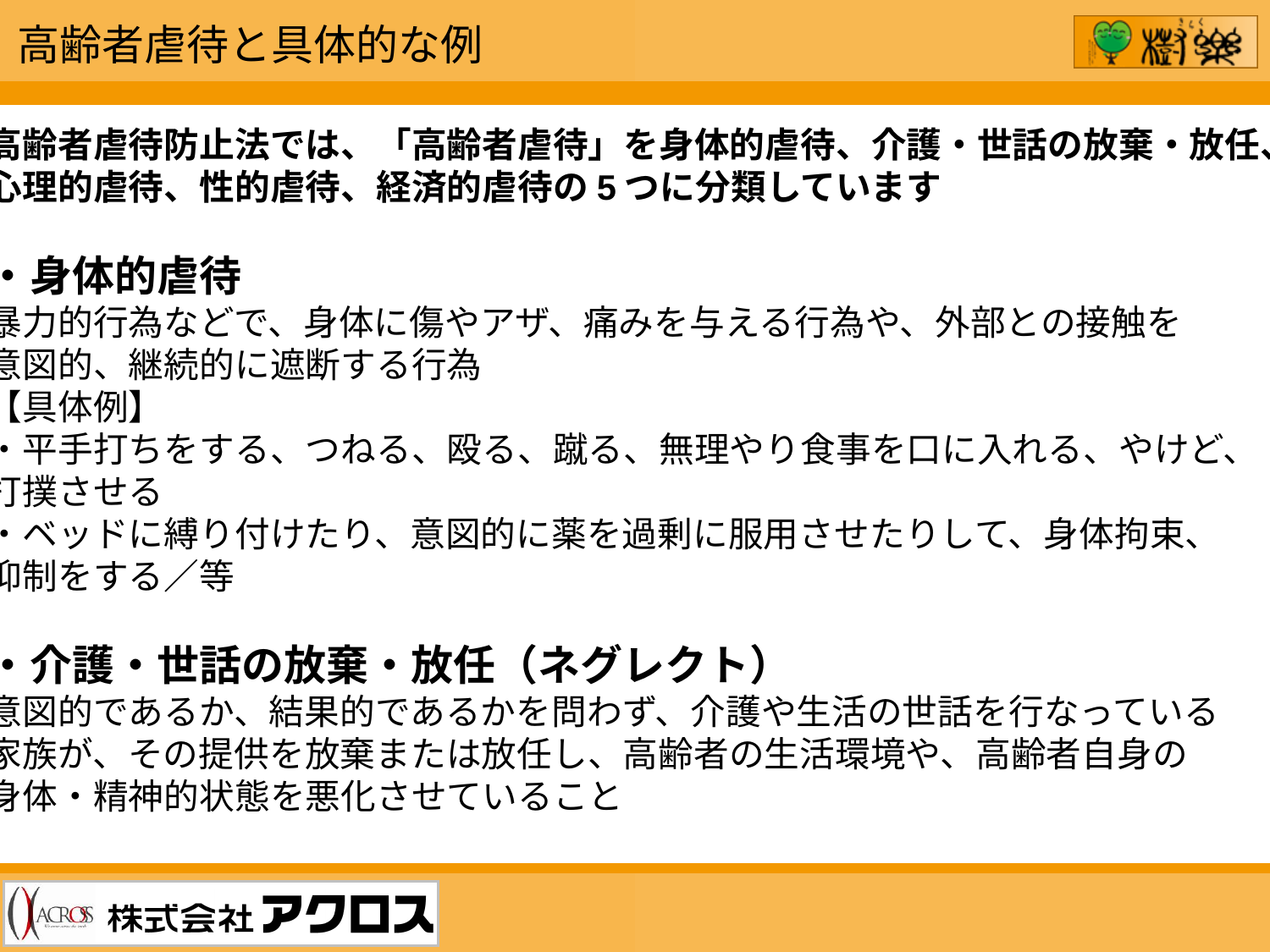

高齢者虐待と具体的な例
高齢者虐待防止法では、「高齢者虐待」を身体的虐待、介護・世話の放棄・放任、
心理的虐待、性的虐待、経済的虐待の5つに分類しています

・身体的虐待
暴力的行為などで、身体に傷やアザ、痛みを与える行為や、外部との接触を
意図的、継続的に遮断する行為
【具体例】
・平手打ちをする、つねる、殴る、蹴る、無理やり食事を口に入れる、やけど、
打撲させる
・ベッドに縛り付けたり、意図的に薬を過剰に服用させたりして、身体拘束、
抑制をする／等

・介護・世話の放棄・放任（ネグレクト）
意図的であるか、結果的であるかを問わず、介護や生活の世話を行なっている
家族が、その提供を放棄または放任し、高齢者の生活環境や、高齢者自身の
身体・精神的状態を悪化させていること